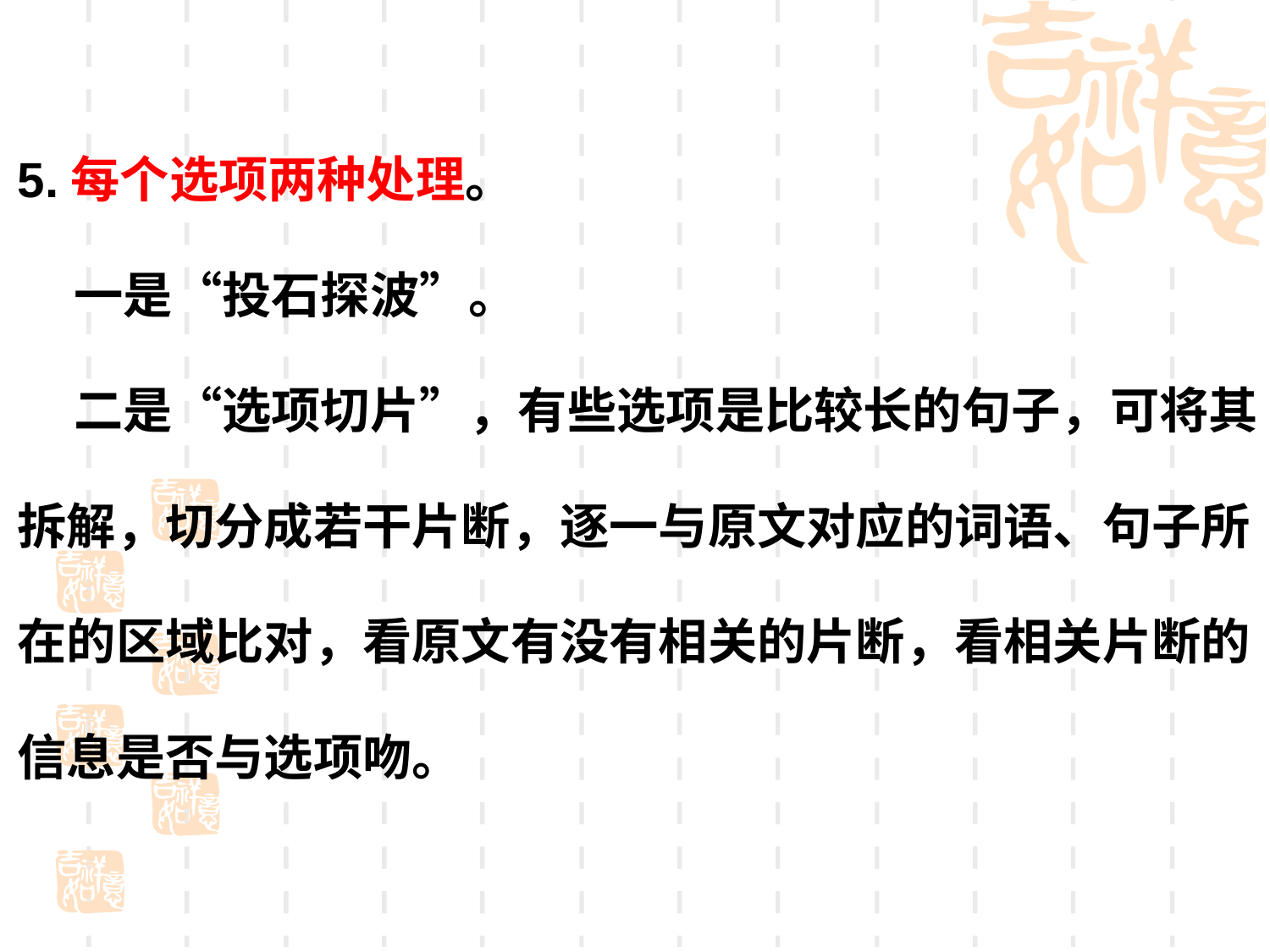

5.每个选项两种处理。
    一是“投石探波”。
    二是“选项切片”，有些选项是比较长的句子，可将其拆解，切分成若干片断，逐一与原文对应的词语、句子所在的区域比对，看原文有没有相关的片断，看相关片断的信息是否与选项吻。